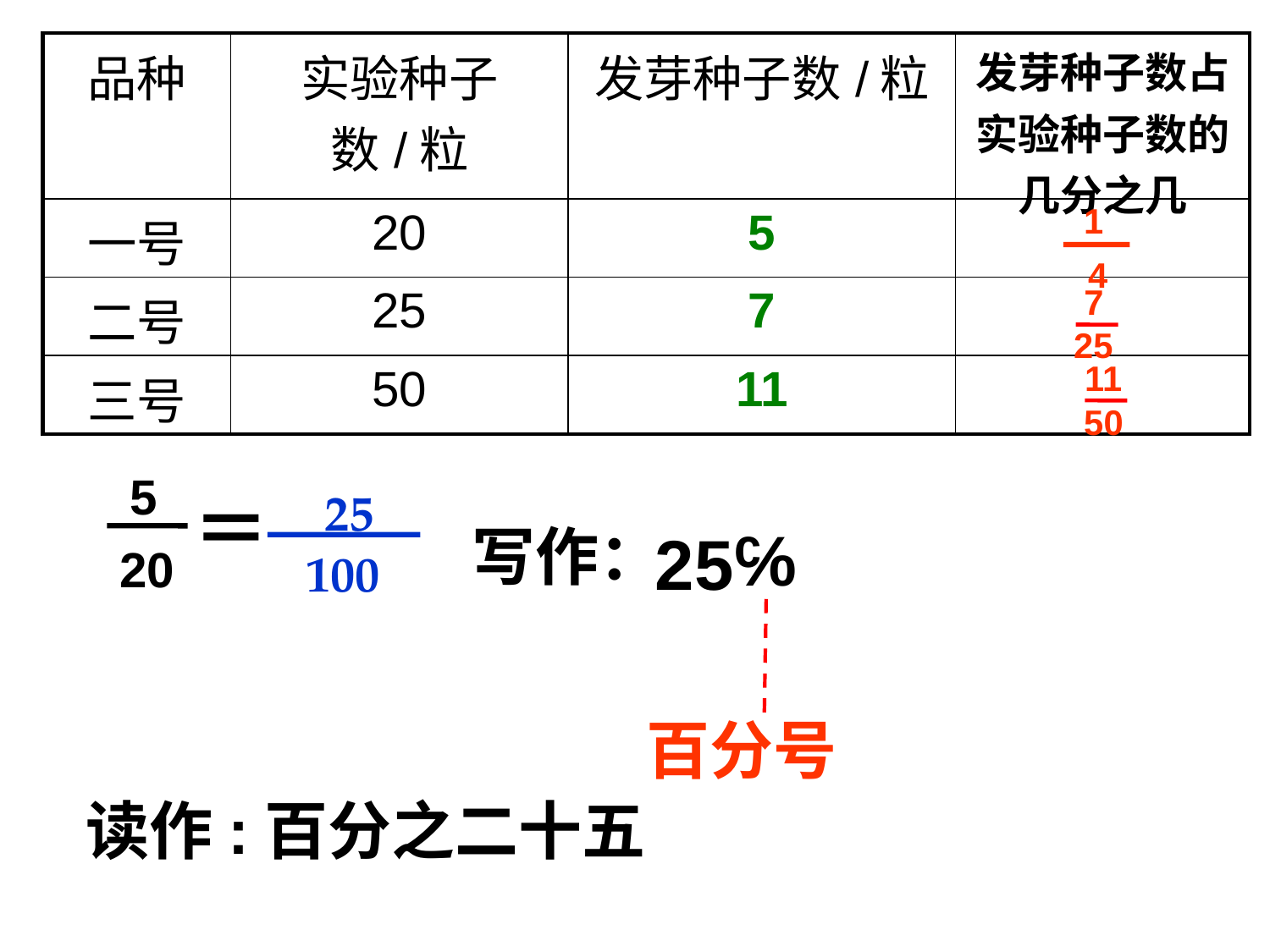

| 品种 | 实验种子数/粒 | 发芽种子数/粒 | 发芽种子数占实验种子数的几分之几 |
| --- | --- | --- | --- |
| 一号 | 20 | 5 |  |
| 二号 | 25 | 7 |  |
| 三号 | 50 | 11 |  |
1

4
7
25

11
50

5

20

25

100
＝
℅
写作：
25

百分号
读作:百分之二十五